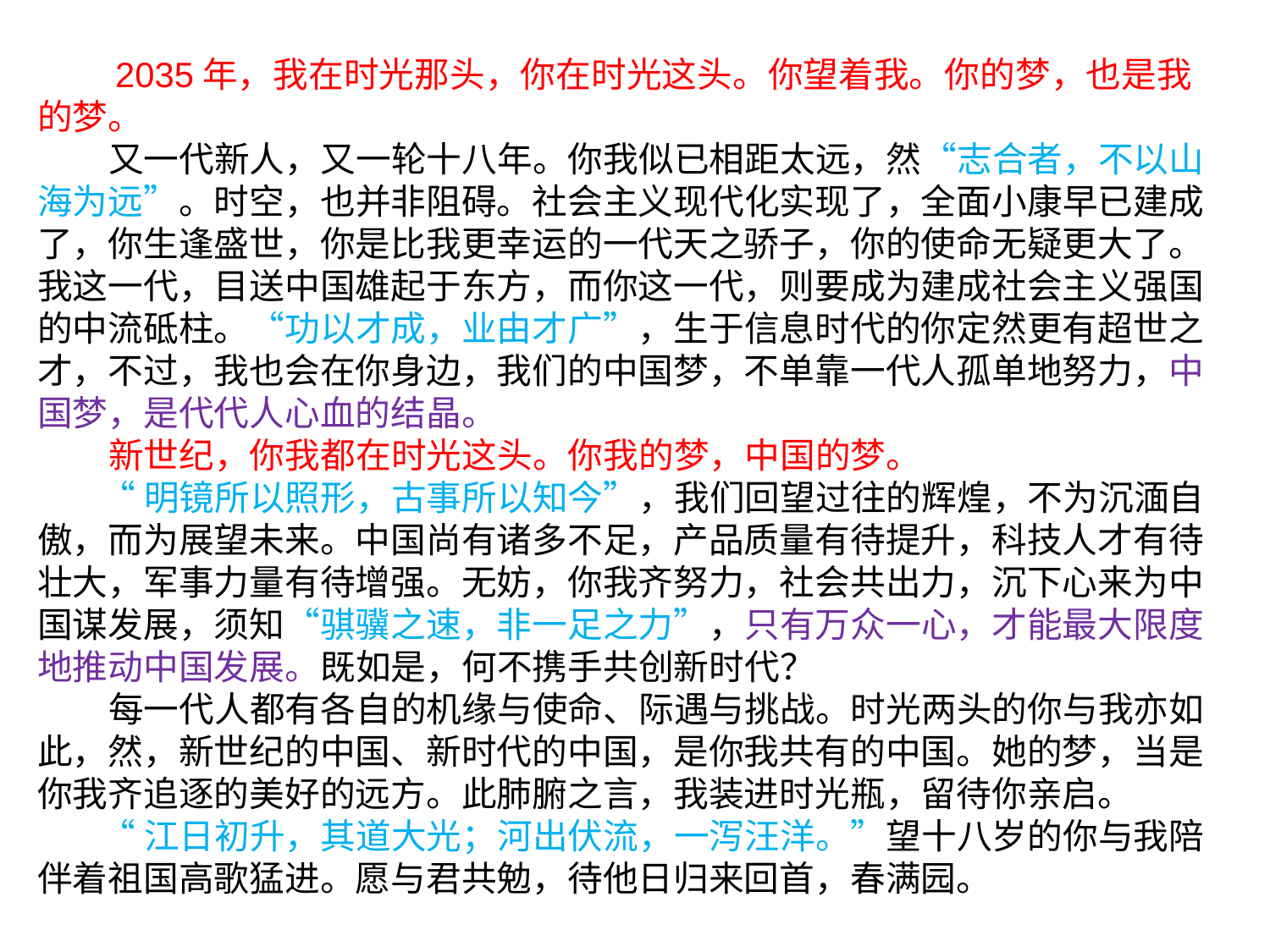

2035年，我在时光那头，你在时光这头。你望着我。你的梦，也是我的梦。
        又一代新人，又一轮十八年。你我似已相距太远，然“志合者，不以山海为远”。时空，也并非阻碍。社会主义现代化实现了，全面小康早已建成了，你生逢盛世，你是比我更幸运的一代天之骄子，你的使命无疑更大了。我这一代，目送中国雄起于东方，而你这一代，则要成为建成社会主义强国的中流砥柱。“功以才成，业由才广”，生于信息时代的你定然更有超世之才，不过，我也会在你身边，我们的中国梦，不单靠一代人孤单地努力，中国梦，是代代人心血的结晶。
        新世纪，你我都在时光这头。你我的梦，中国的梦。
        “明镜所以照形，古事所以知今”，我们回望过往的辉煌，不为沉湎自傲，而为展望未来。中国尚有诸多不足，产品质量有待提升，科技人才有待壮大，军事力量有待增强。无妨，你我齐努力，社会共出力，沉下心来为中国谋发展，须知“骐骥之速，非一足之力”，只有万众一心，才能最大限度地推动中国发展。既如是，何不携手共创新时代？
        每一代人都有各自的机缘与使命、际遇与挑战。时光两头的你与我亦如此，然，新世纪的中国、新时代的中国，是你我共有的中国。她的梦，当是你我齐追逐的美好的远方。此肺腑之言，我装进时光瓶，留待你亲启。
        “江日初升，其道大光；河出伏流，一泻汪洋。”望十八岁的你与我陪伴着祖国高歌猛进。愿与君共勉，待他日归来回首，春满园。